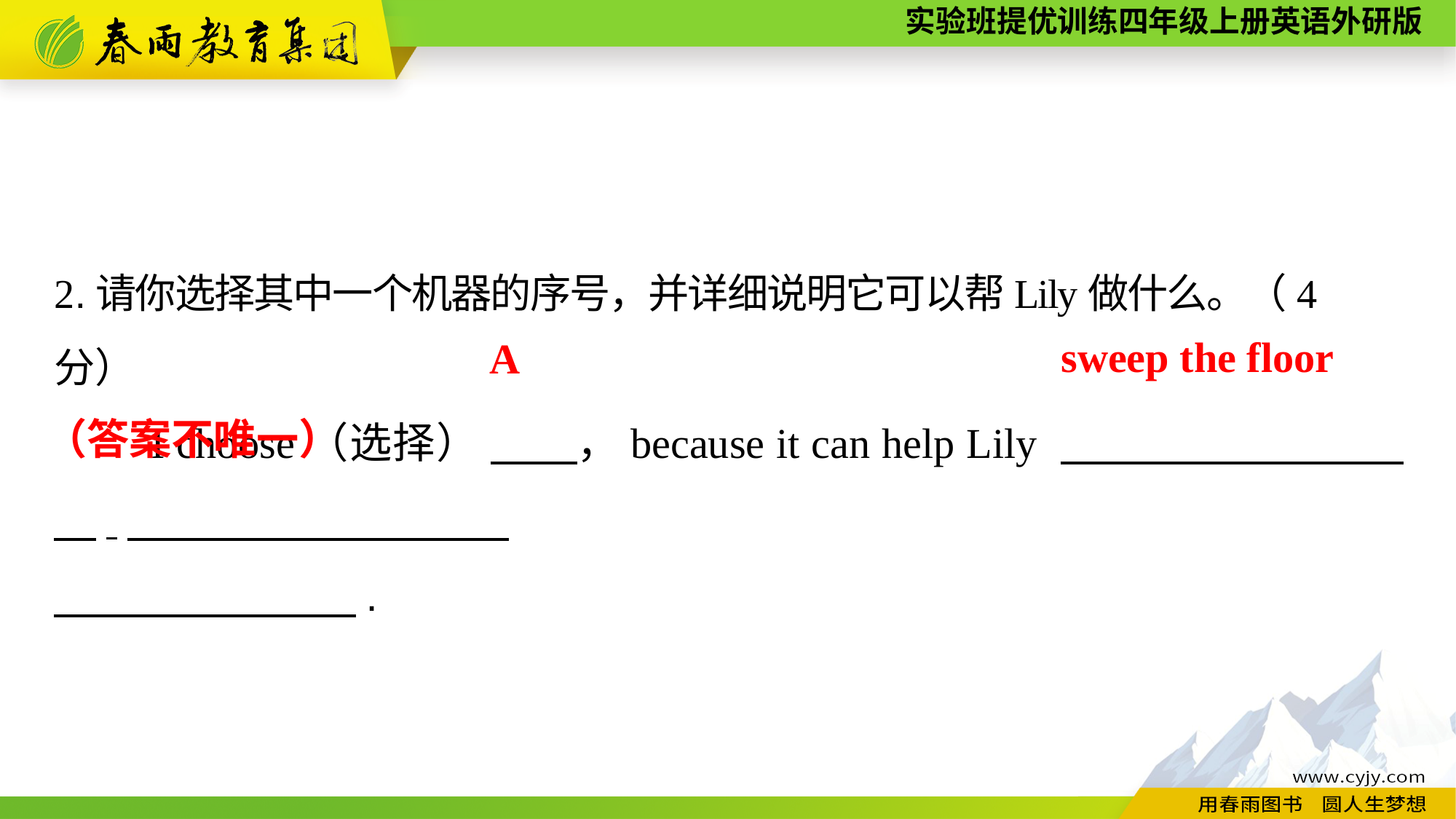

2.请你选择其中一个机器的序号，并详细说明它可以帮Lily做什么。（4分）
　　I choose（选择） 　　，because it can help Lily 　        　　　　　　.
　　　　　　     .
sweep the floor
A
（答案不唯一）